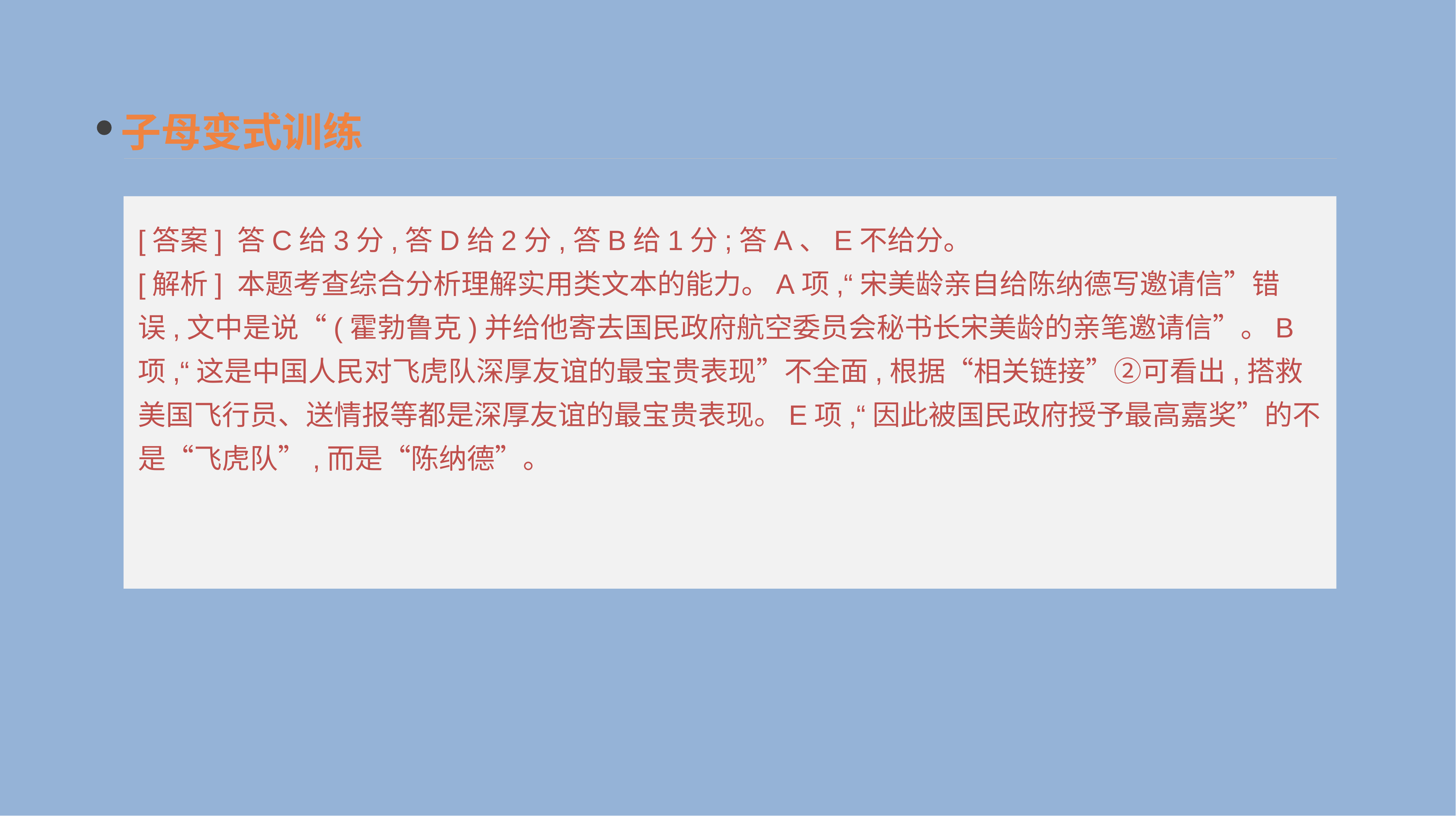

子母变式训练

[答案] 答C给3分,答D给2分,答B给1分;答A、E不给分。
[解析] 本题考查综合分析理解实用类文本的能力。A项,“宋美龄亲自给陈纳德写邀请信”错误,文中是说“(霍勃鲁克)并给他寄去国民政府航空委员会秘书长宋美龄的亲笔邀请信”。B项,“这是中国人民对飞虎队深厚友谊的最宝贵表现”不全面,根据“相关链接”②可看出,搭救美国飞行员、送情报等都是深厚友谊的最宝贵表现。E项,“因此被国民政府授予最高嘉奖”的不是“飞虎队”,而是“陈纳德”。